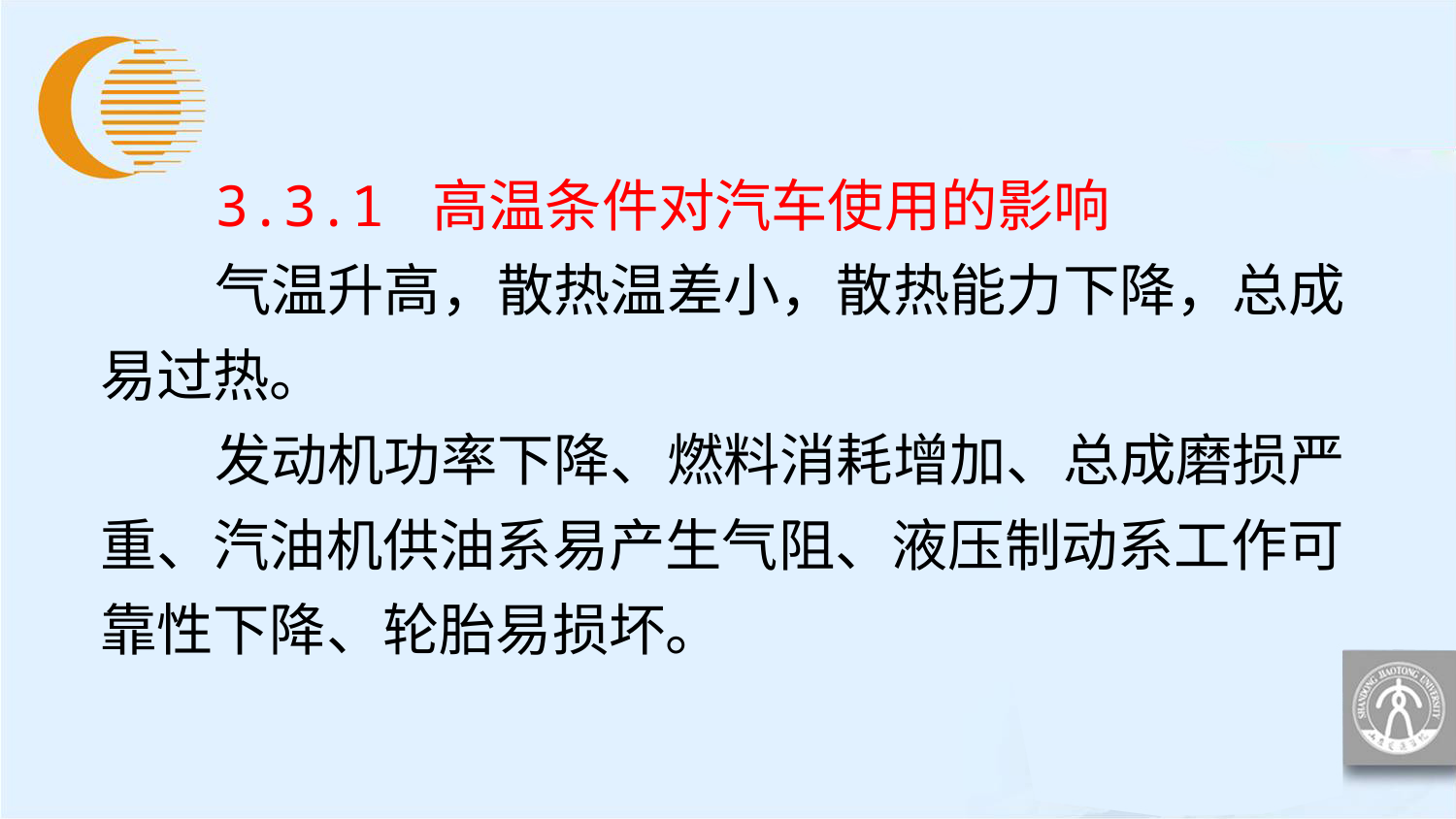

3.3.1 高温条件对汽车使用的影响
气温升高，散热温差小，散热能力下降，总成易过热。
发动机功率下降、燃料消耗增加、总成磨损严重、汽油机供油系易产生气阻、液压制动系工作可靠性下降、轮胎易损坏。